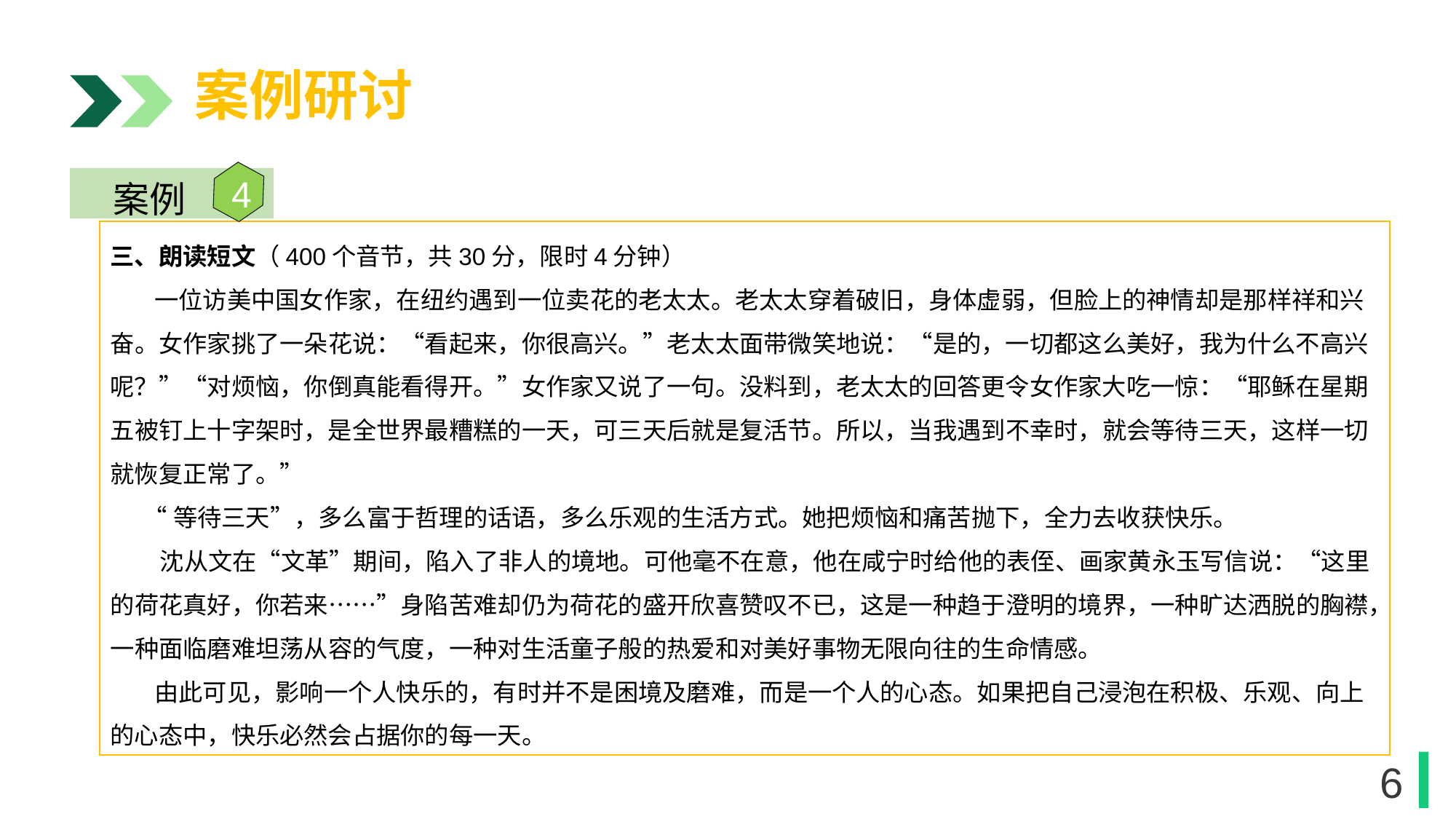

案例研讨

4

案例
三、朗读短文（400个音节，共30分，限时4分钟）
       一位访美中国女作家，在纽约遇到一位卖花的老太太。老太太穿着破旧，身体虚弱，但脸上的神情却是那样祥和兴奋。女作家挑了一朵花说：“看起来，你很高兴。”老太太面带微笑地说：“是的，一切都这么美好，我为什么不高兴呢？”“对烦恼，你倒真能看得开。”女作家又说了一句。没料到，老太太的回答更令女作家大吃一惊：“耶稣在星期五被钉上十字架时，是全世界最糟糕的一天，可三天后就是复活节。所以，当我遇到不幸时，就会等待三天，这样一切就恢复正常了。”
      “等待三天”，多么富于哲理的话语，多么乐观的生活方式。她把烦恼和痛苦抛下，全力去收获快乐。
        沈从文在“文革”期间，陷入了非人的境地。可他毫不在意，他在咸宁时给他的表侄、画家黄永玉写信说：“这里的荷花真好，你若来……”身陷苦难却仍为荷花的盛开欣喜赞叹不已，这是一种趋于澄明的境界，一种旷达洒脱的胸襟，一种面临磨难坦荡从容的气度，一种对生活童子般的热爱和对美好事物无限向往的生命情感。
       由此可见，影响一个人快乐的，有时并不是困境及磨难，而是一个人的心态。如果把自己浸泡在积极、乐观、向上的心态中，快乐必然会占据你的每一天。
1
6